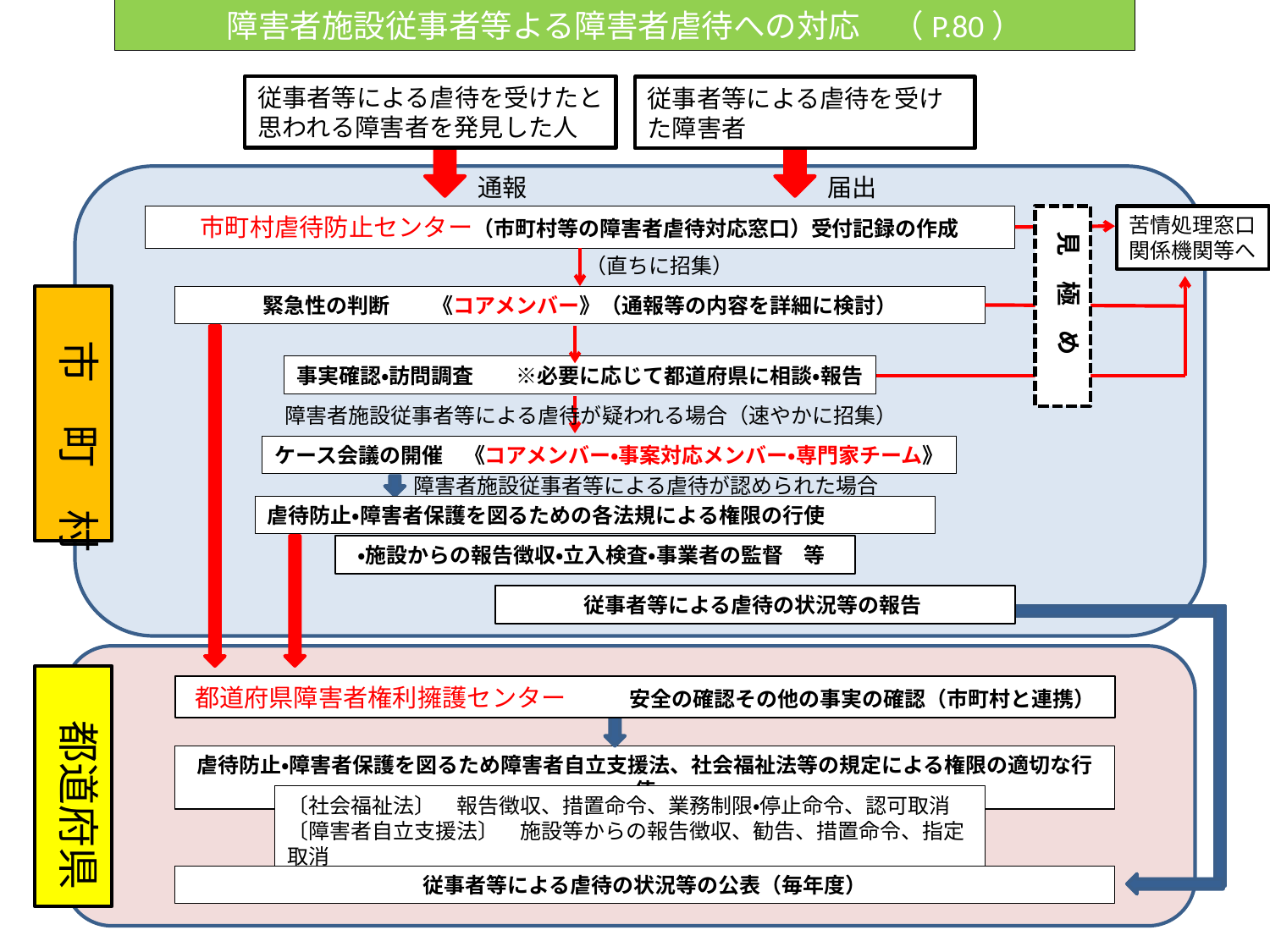

障害者施設従事者等よる障害者虐待への対応　（P.80）
従事者等による虐待を受けたと思われる障害者を発見した人
従事者等による虐待を受けた障害者

通報
届出
見　極　め
市町村虐待防止センター（市町村等の障害者虐待対応窓口）受付記録の作成
苦情処理窓口
関係機関等へ
（直ちに招集）
　市　町　村
緊急性の判断　　《コアメンバー》（通報等の内容を詳細に検討）

事実確認・訪問調査　　※必要に応じて都道府県に相談・報告
障害者施設従事者等による虐待が疑われる場合（速やかに招集）
ケース会議の開催　《コアメンバー・事案対応メンバー・専門家チーム》
障害者施設従事者等による虐待が認められた場合

虐待防止・障害者保護を図るための各法規による権限の行使

 ・施設からの報告徴収・立入検査・事業者の監督　等
従事者等による虐待の状況等の報告

　都道府県
都道府県障害者権利擁護センター　　　安全の確認その他の事実の確認（市町村と連携）

虐待防止・障害者保護を図るため障害者自立支援法、社会福祉法等の規定による権限の適切な行使
〔社会福祉法〕　報告徴収、措置命令、業務制限・停止命令、認可取消
〔障害者自立支援法〕　施設等からの報告徴収、勧告、措置命令、指定取消

従事者等による虐待の状況等の公表（毎年度）